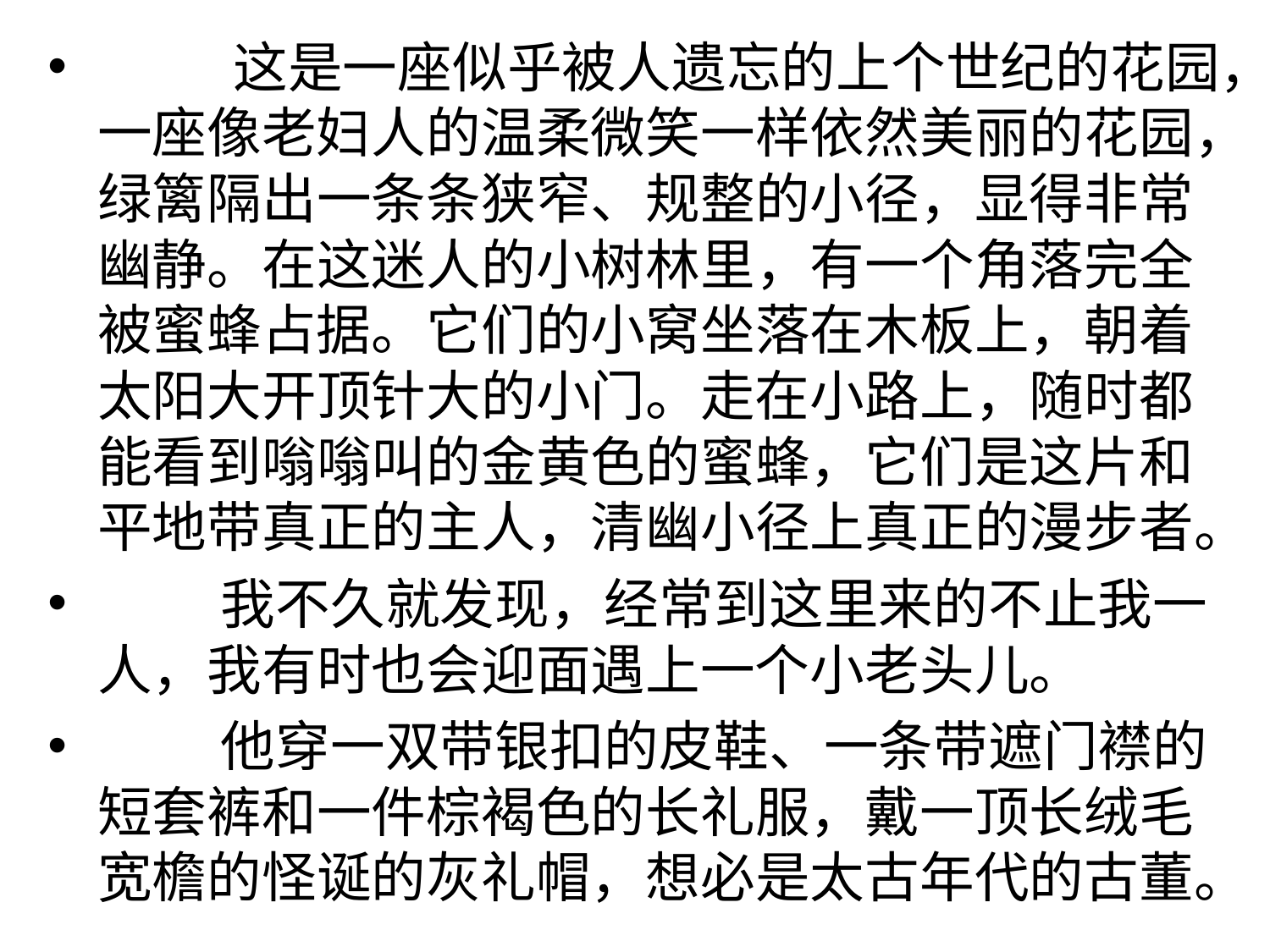

这是一座似乎被人遗忘的上个世纪的花园，一座像老妇人的温柔微笑一样依然美丽的花园，绿篱隔出一条条狭窄、规整的小径，显得非常幽静。在这迷人的小树林里，有一个角落完全被蜜蜂占据。它们的小窝坐落在木板上，朝着太阳大开顶针大的小门。走在小路上，随时都能看到嗡嗡叫的金黄色的蜜蜂，它们是这片和平地带真正的主人，清幽小径上真正的漫步者。
         我不久就发现，经常到这里来的不止我一人，我有时也会迎面遇上一个小老头儿。
         他穿一双带银扣的皮鞋、一条带遮门襟的短套裤和一件棕褐色的长礼服，戴一顶长绒毛宽檐的怪诞的灰礼帽，想必是太古年代的古董。

#